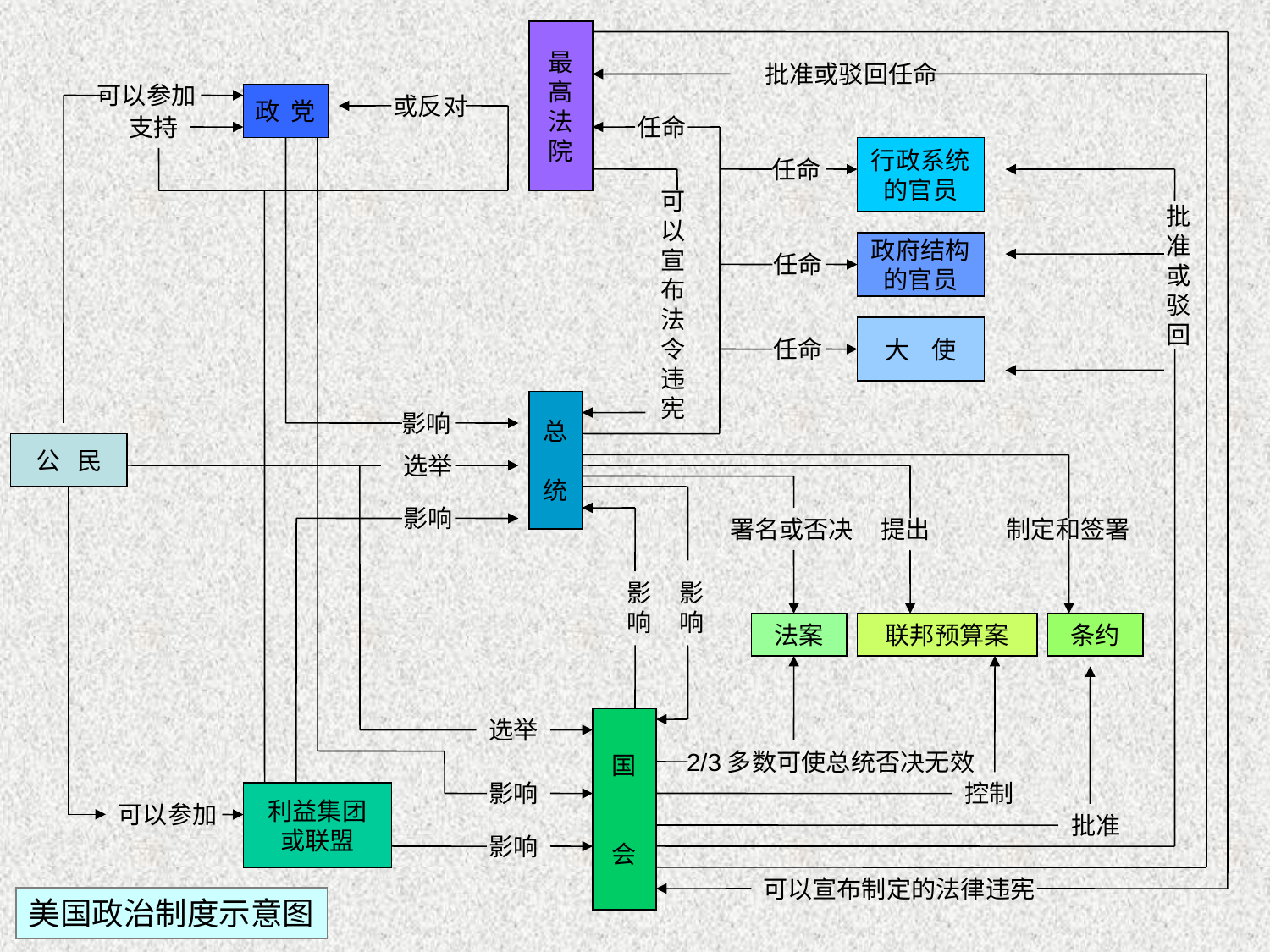

最
高
法
院

批准或驳回任命
可以参加

政  党
或反对

支持

任命

行政系统
的官员

任命

可
以
宣
布
法
令
违
宪

批
准
或驳
回
政府结构
的官员
任命

大    使
任命

总

统
影响

公   民

选举

影响

署名或否决
提出
制定和签署

影
响
影
响
法案
联邦预算案
条约

选举
国

会

2/3多数可使总统否决无效

影响
控制
利益集团
或联盟
可以参加

批准

影响

可以宣布制定的法律违宪
美国政治制度示意图